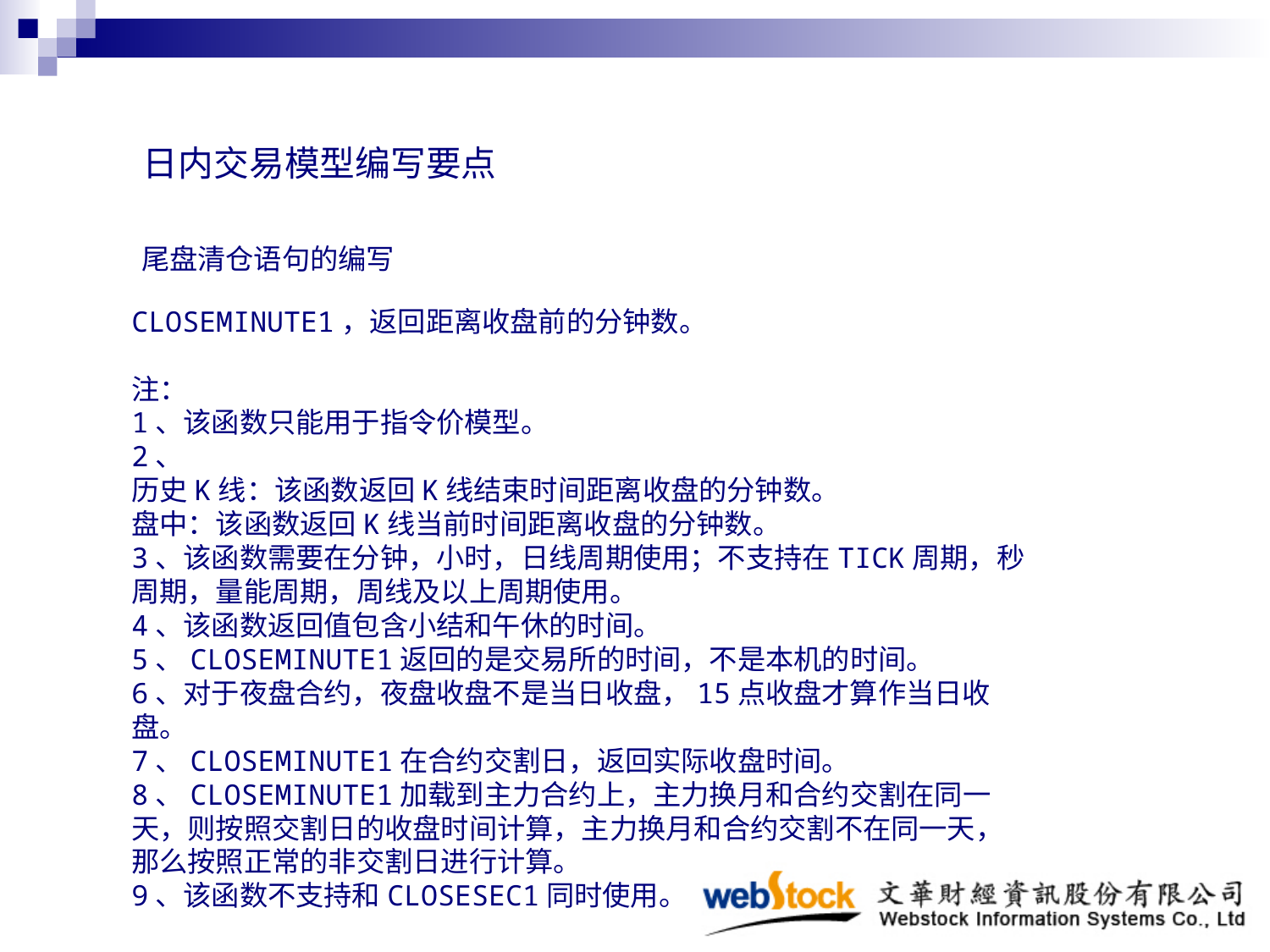

日内交易模型编写要点
尾盘清仓语句的编写
CLOSEMINUTE1，返回距离收盘前的分钟数。

注：
1、该函数只能用于指令价模型。
2、
历史K线：该函数返回K线结束时间距离收盘的分钟数。
盘中：该函数返回K线当前时间距离收盘的分钟数。
3、该函数需要在分钟，小时，日线周期使用；不支持在TICK周期，秒周期，量能周期，周线及以上周期使用。
4、该函数返回值包含小结和午休的时间。
5、CLOSEMINUTE1返回的是交易所的时间，不是本机的时间。
6、对于夜盘合约，夜盘收盘不是当日收盘，15点收盘才算作当日收盘。
7、CLOSEMINUTE1在合约交割日，返回实际收盘时间。
8、CLOSEMINUTE1加载到主力合约上，主力换月和合约交割在同一天，则按照交割日的收盘时间计算，主力换月和合约交割不在同一天，那么按照正常的非交割日进行计算。
9、该函数不支持和CLOSESEC1同时使用。